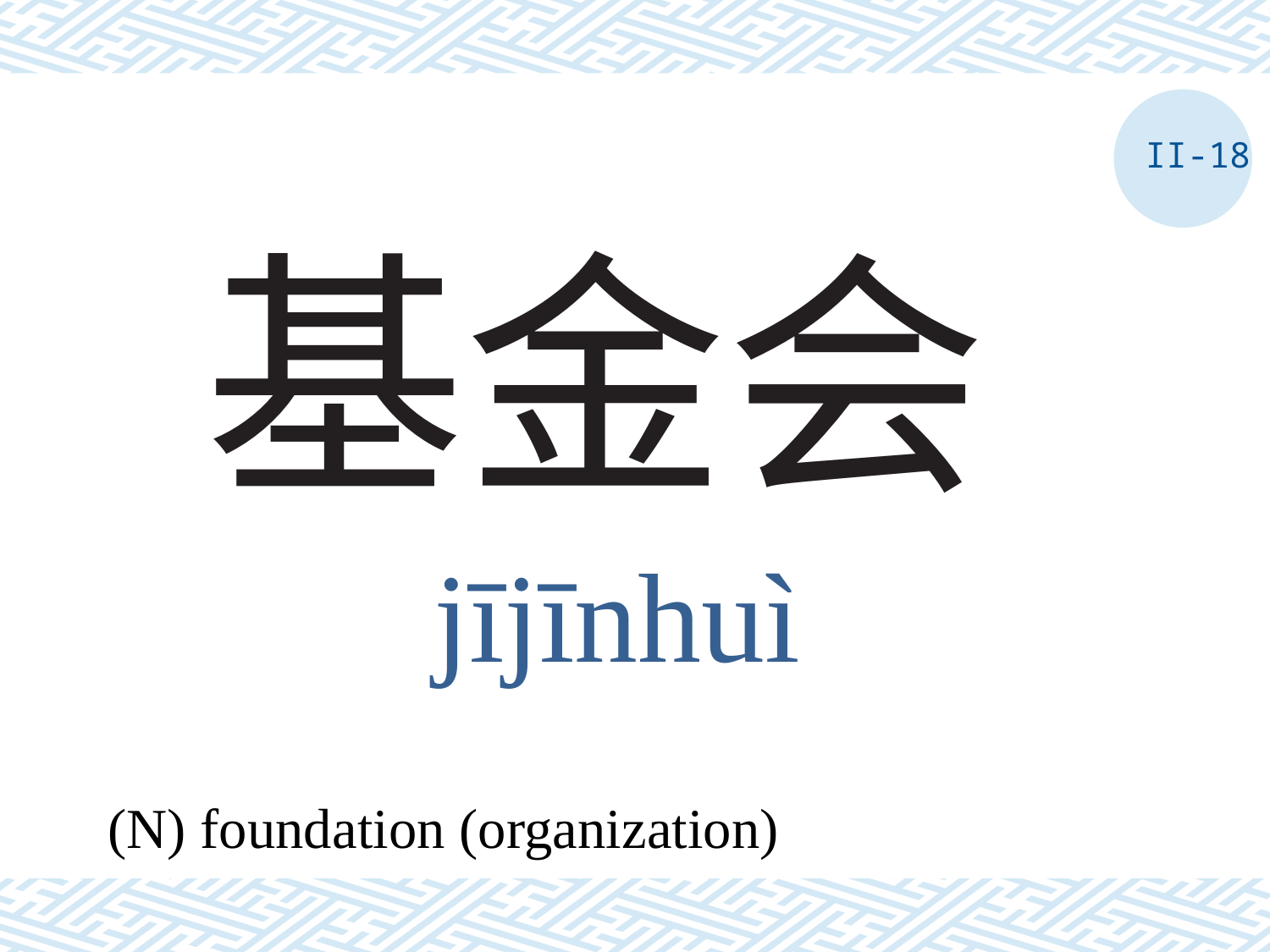

II-18

# 基金会
jījīnhuì
(N) foundation (organization)